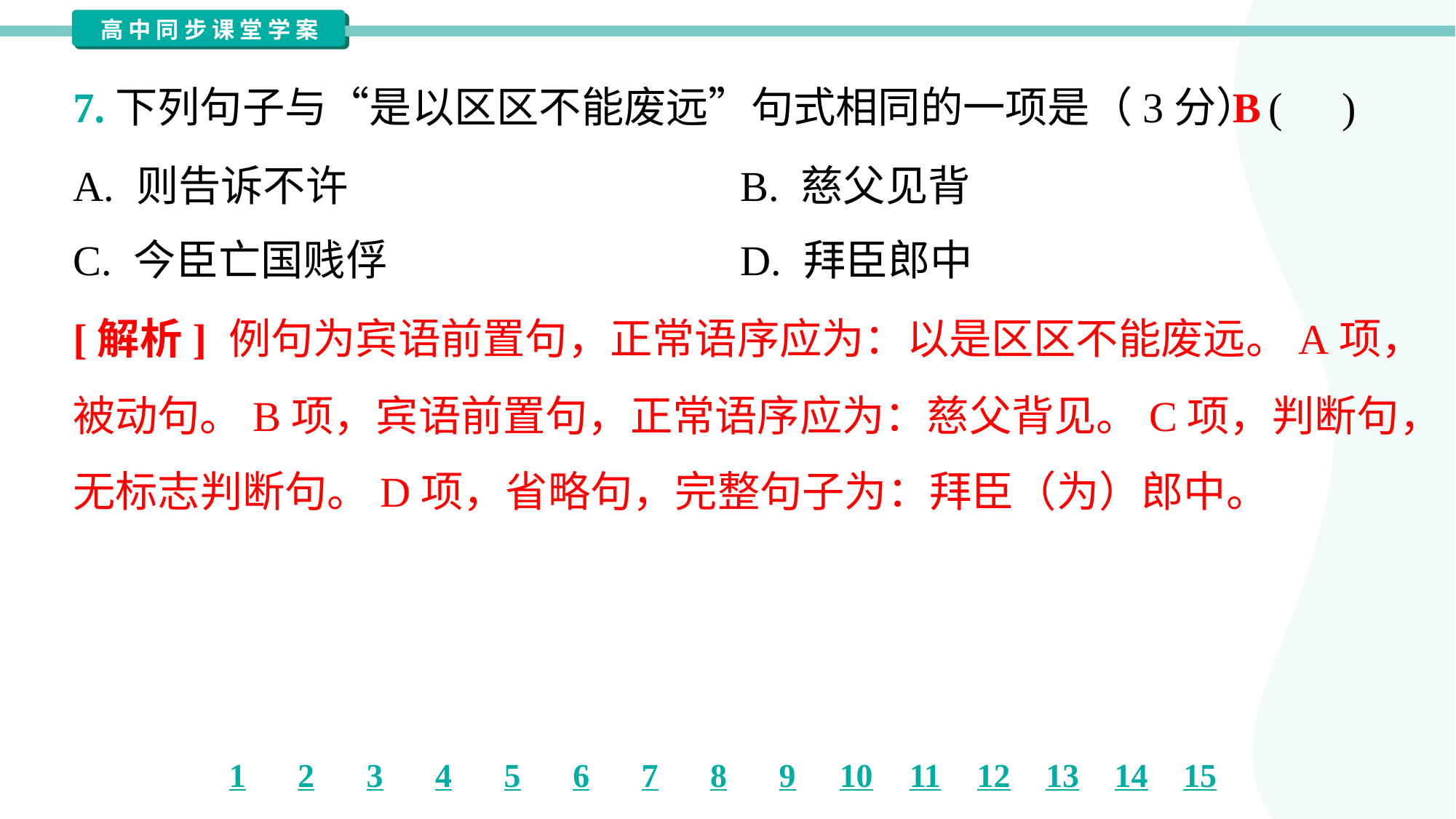

B
7.下列句子与“是以区区不能废远”句式相同的一项是（3分）(     )
A. 则告诉不许	B. 慈父见背
C. 今臣亡国贱俘	D. 拜臣郎中
[解析] 例句为宾语前置句，正常语序应为：以是区区不能废远。A项，
被动句。B项，宾语前置句，正常语序应为：慈父背见。C项，判断句，
无标志判断句。D项，省略句，完整句子为：拜臣（为）郎中。